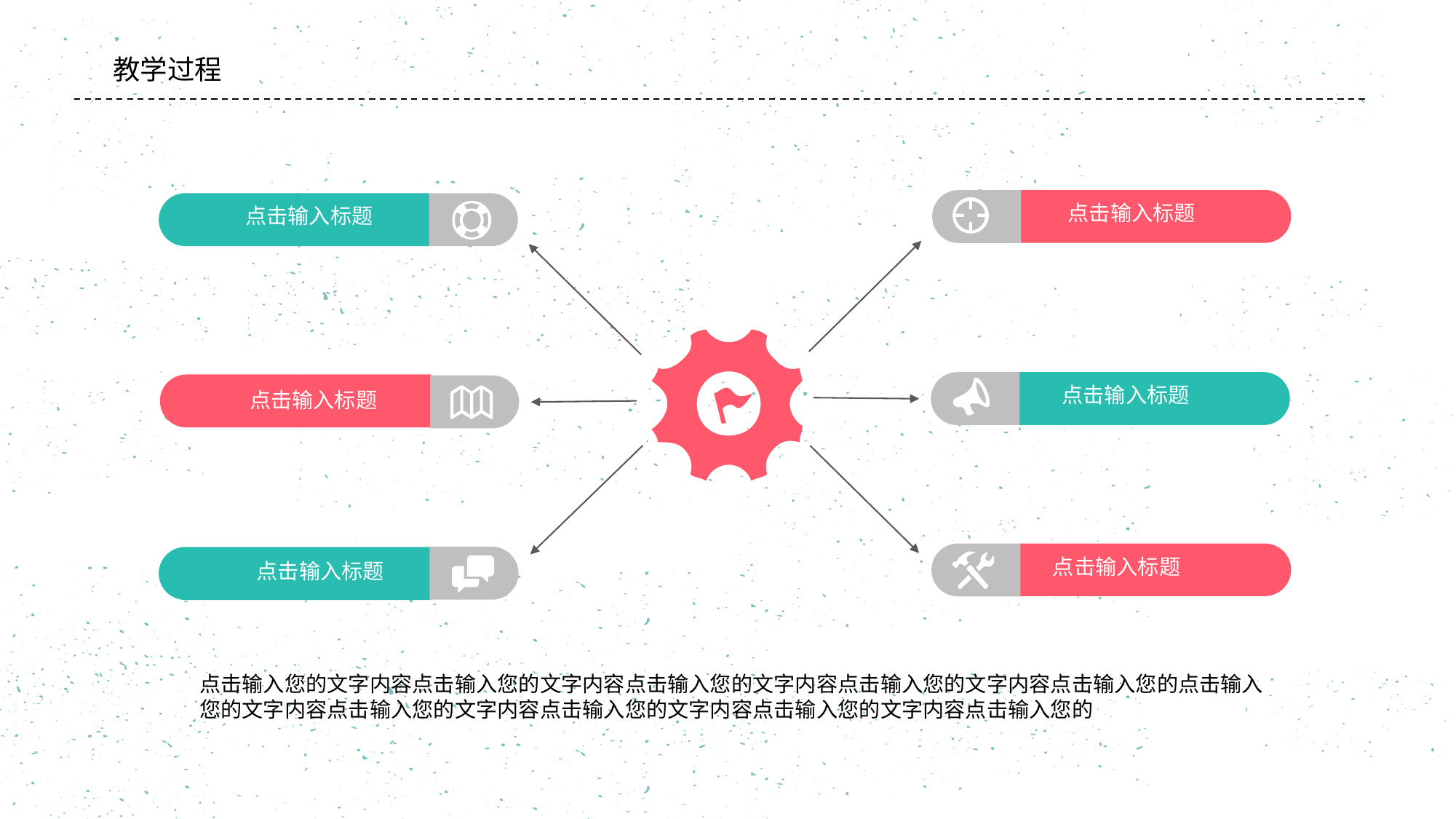

#
教学过程

点击输入标题
点击输入标题

点击输入标题

点击输入标题

点击输入标题
点击输入标题

点击输入您的文字内容点击输入您的文字内容点击输入您的文字内容点击输入您的文字内容点击输入您的点击输入您的文字内容点击输入您的文字内容点击输入您的文字内容点击输入您的文字内容点击输入您的